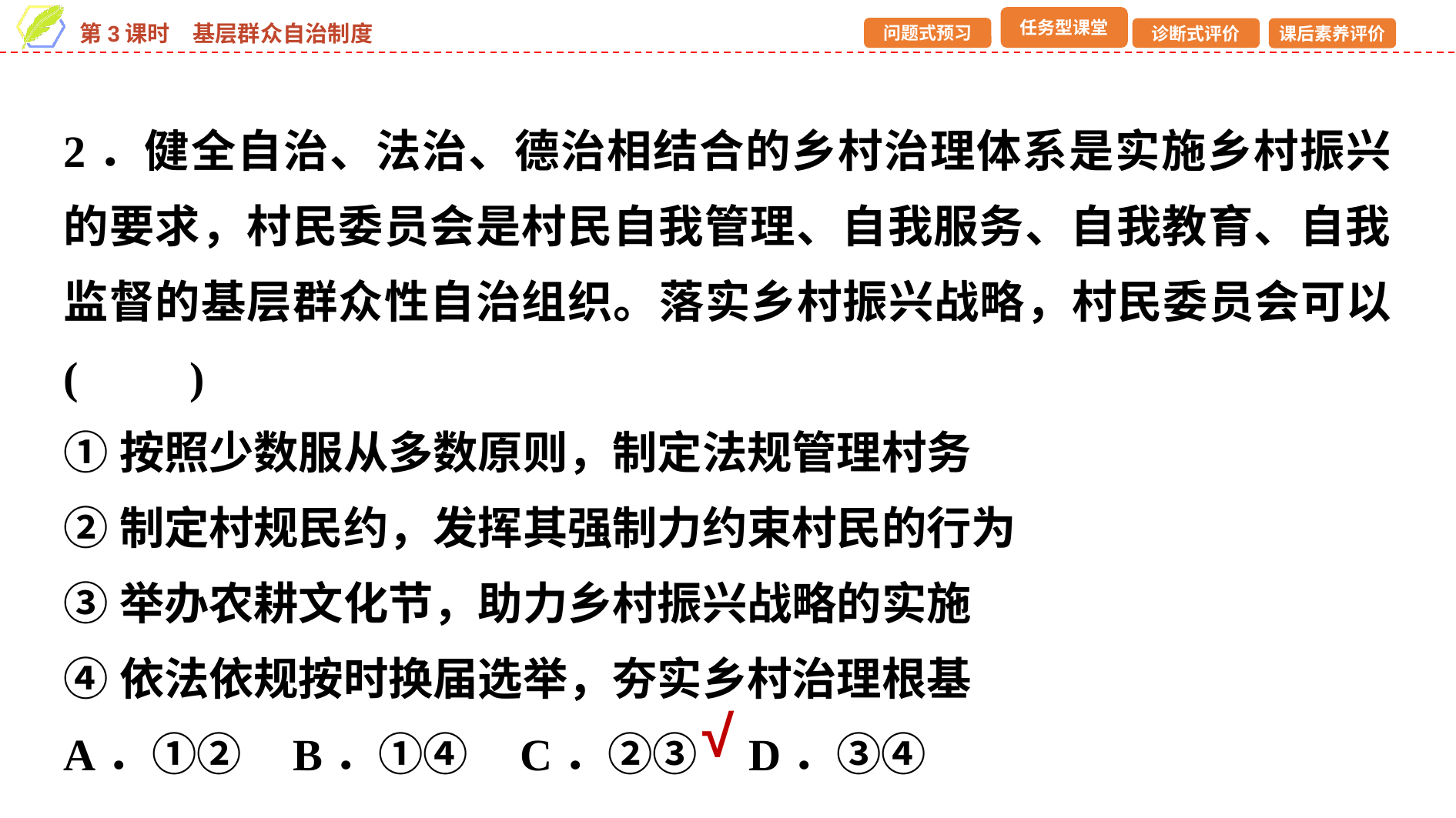

2．健全自治、法治、德治相结合的乡村治理体系是实施乡村振兴的要求，村民委员会是村民自我管理、自我服务、自我教育、自我监督的基层群众性自治组织。落实乡村振兴战略，村民委员会可以 (　　)
①按照少数服从多数原则，制定法规管理村务
②制定村规民约，发挥其强制力约束村民的行为
③举办农耕文化节，助力乡村振兴战略的实施
④依法依规按时换届选举，夯实乡村治理根基
A．①②    B．①④    C．②③    D．③④
√